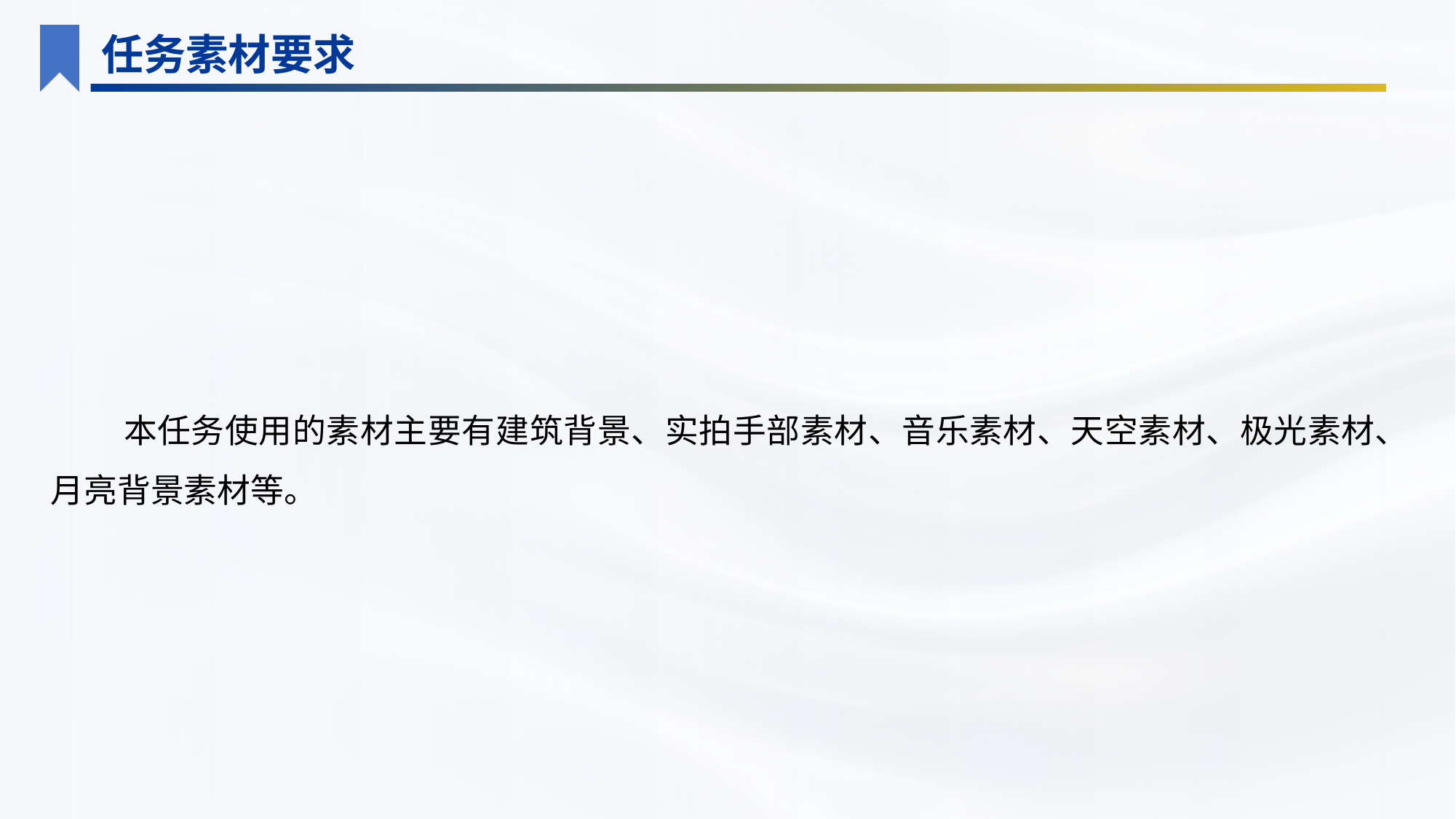

任务素材要求
本任务使用的素材主要有建筑背景、实拍手部素材、音乐素材、天空素材、极光素材、月亮背景素材等。